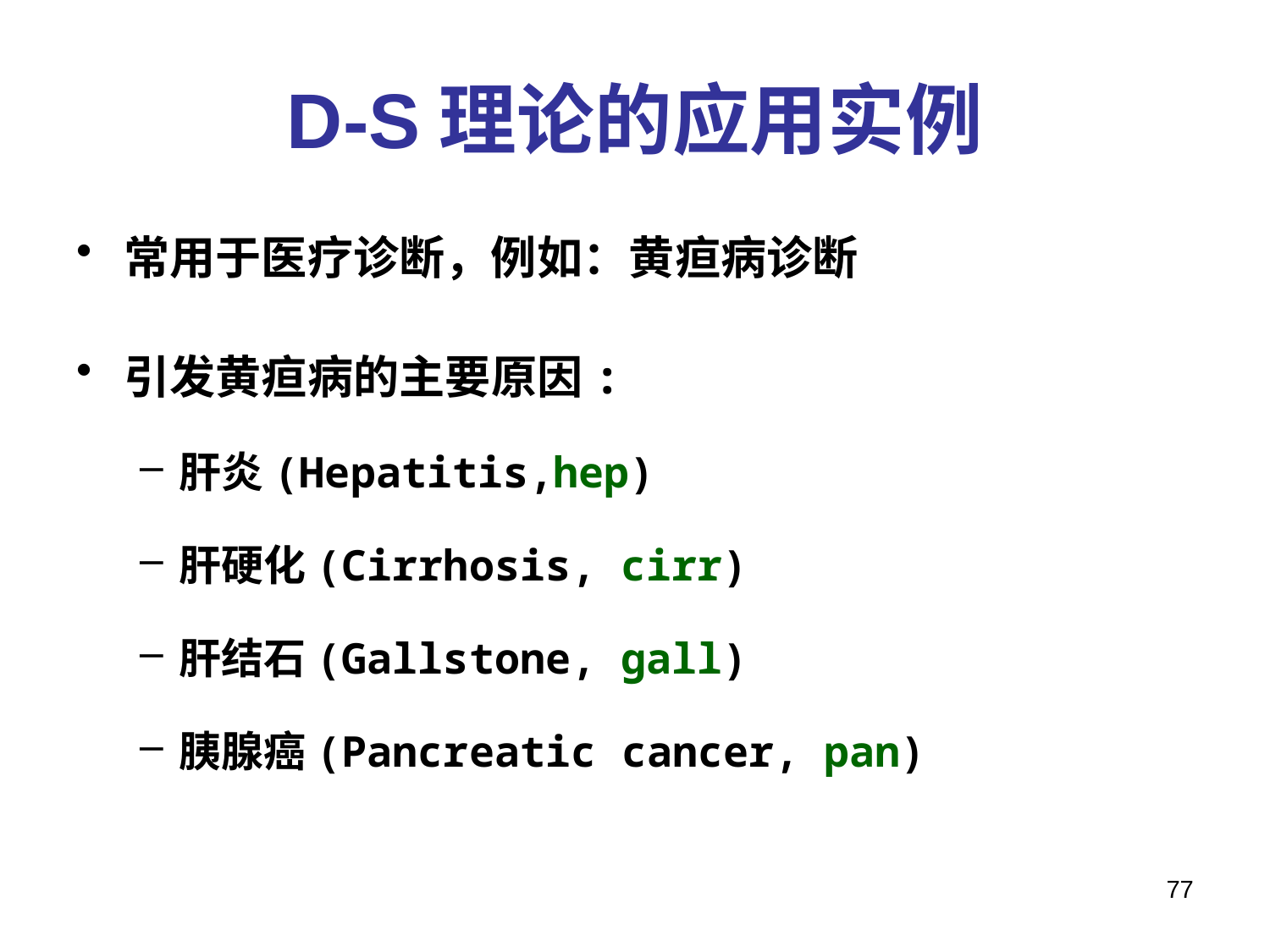

# D-S理论的应用实例
常用于医疗诊断，例如：黄疸病诊断

引发黄疸病的主要原因:
肝炎(Hepatitis,hep)
肝硬化(Cirrhosis, cirr)
肝结石(Gallstone, gall)
胰腺癌(Pancreatic cancer, pan)
77